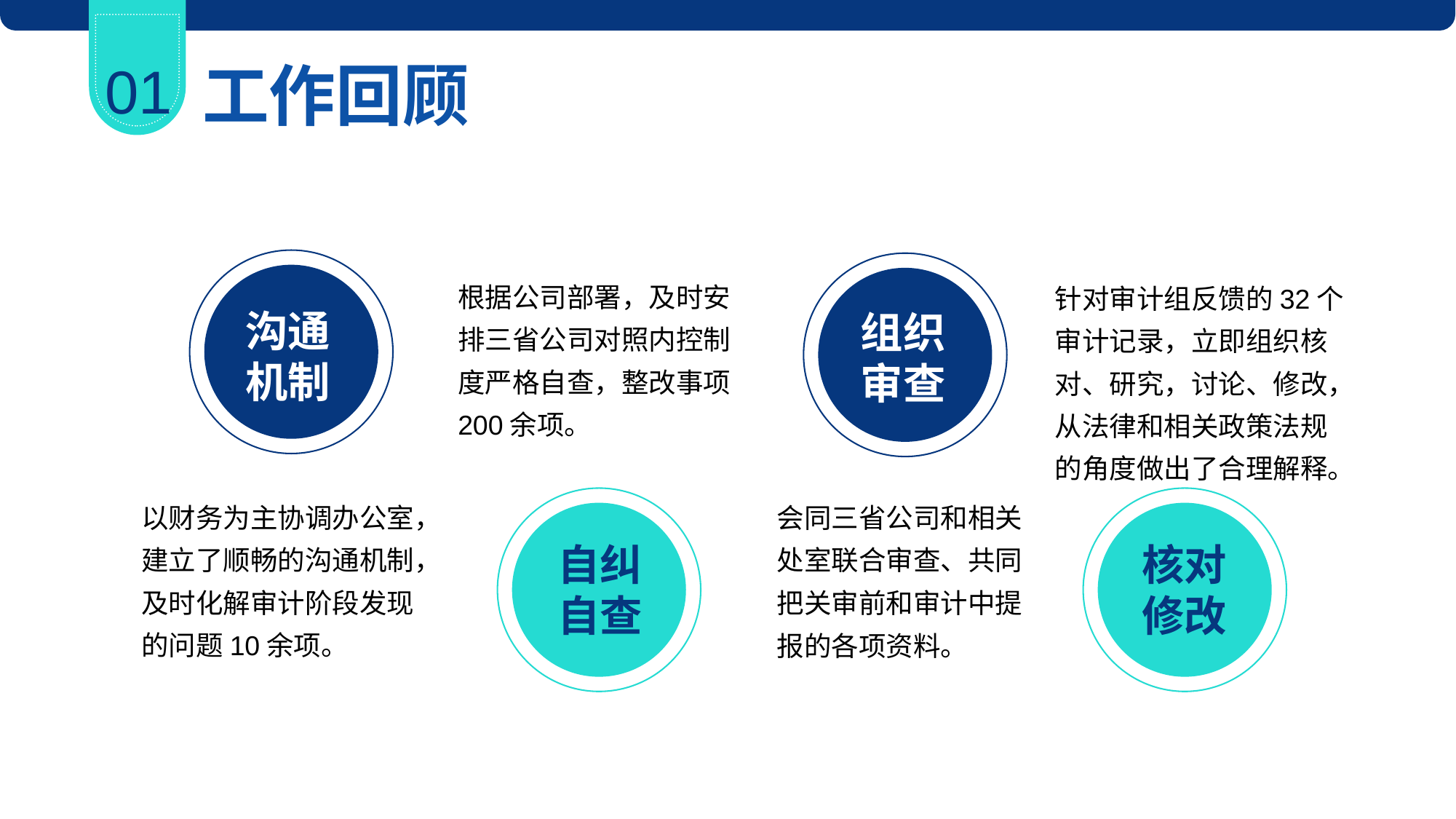

01
工作回顾

沟通
机制

组织
审查
根据公司部署，及时安排三省公司对照内控制度严格自查，整改事项200余项。
针对审计组反馈的32个审计记录，立即组织核对、研究，讨论、修改，从法律和相关政策法规的角度做出了合理解释。
会同三省公司和相关处室联合审查、共同把关审前和审计中提报的各项资料。
以财务为主协调办公室，建立了顺畅的沟通机制，及时化解审计阶段发现的问题10余项。

自纠
自查

核对
修改